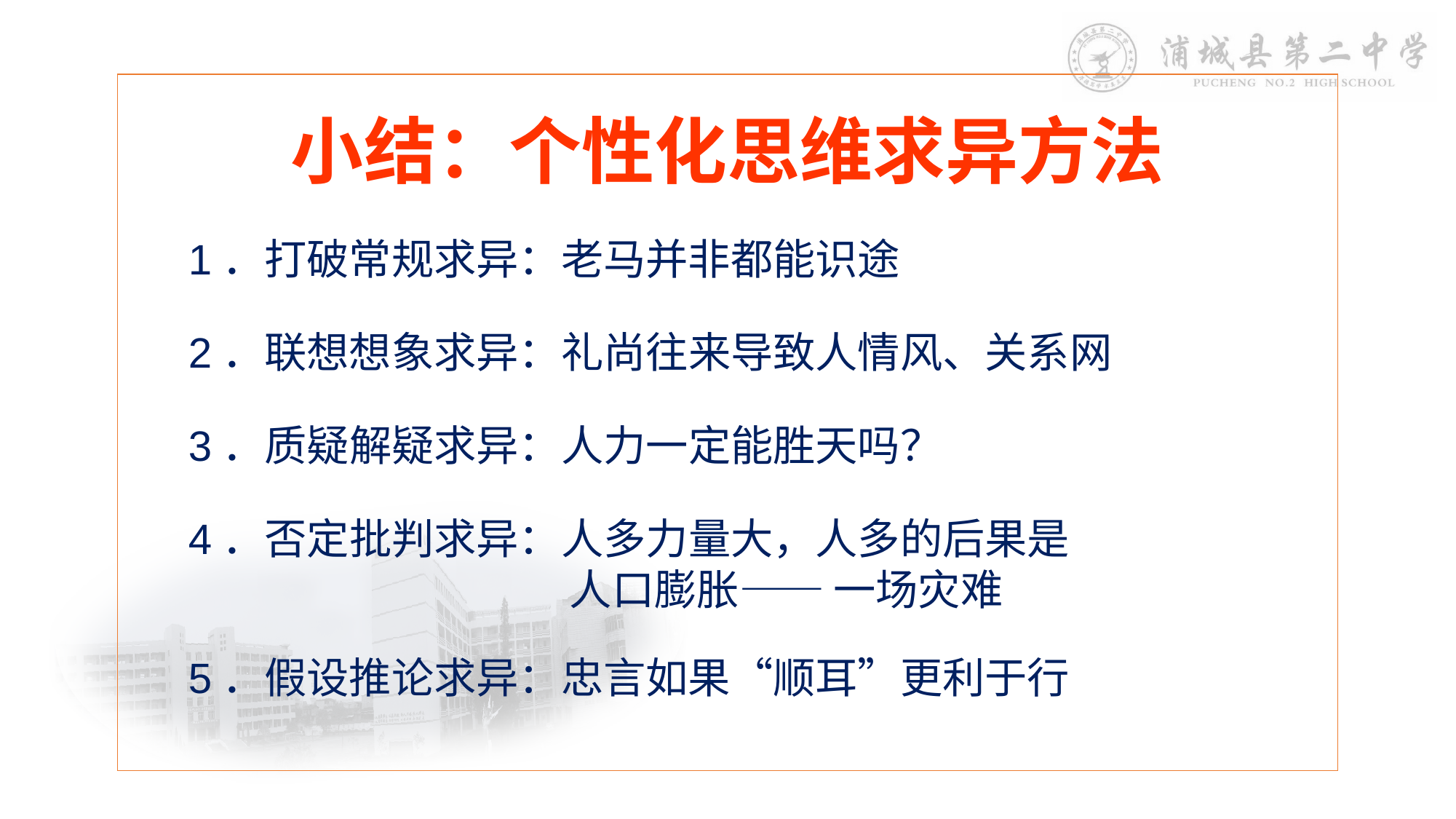

小结：个性化思维求异方法
1．打破常规求异：老马并非都能识途
2．联想想象求异：礼尚往来导致人情风、关系网
3．质疑解疑求异：人力一定能胜天吗？
4．否定批判求异：人多力量大，人多的后果是
　　　　　　　　　人口膨胀—— 一场灾难

5．假设推论求异：忠言如果“顺耳”更利于行